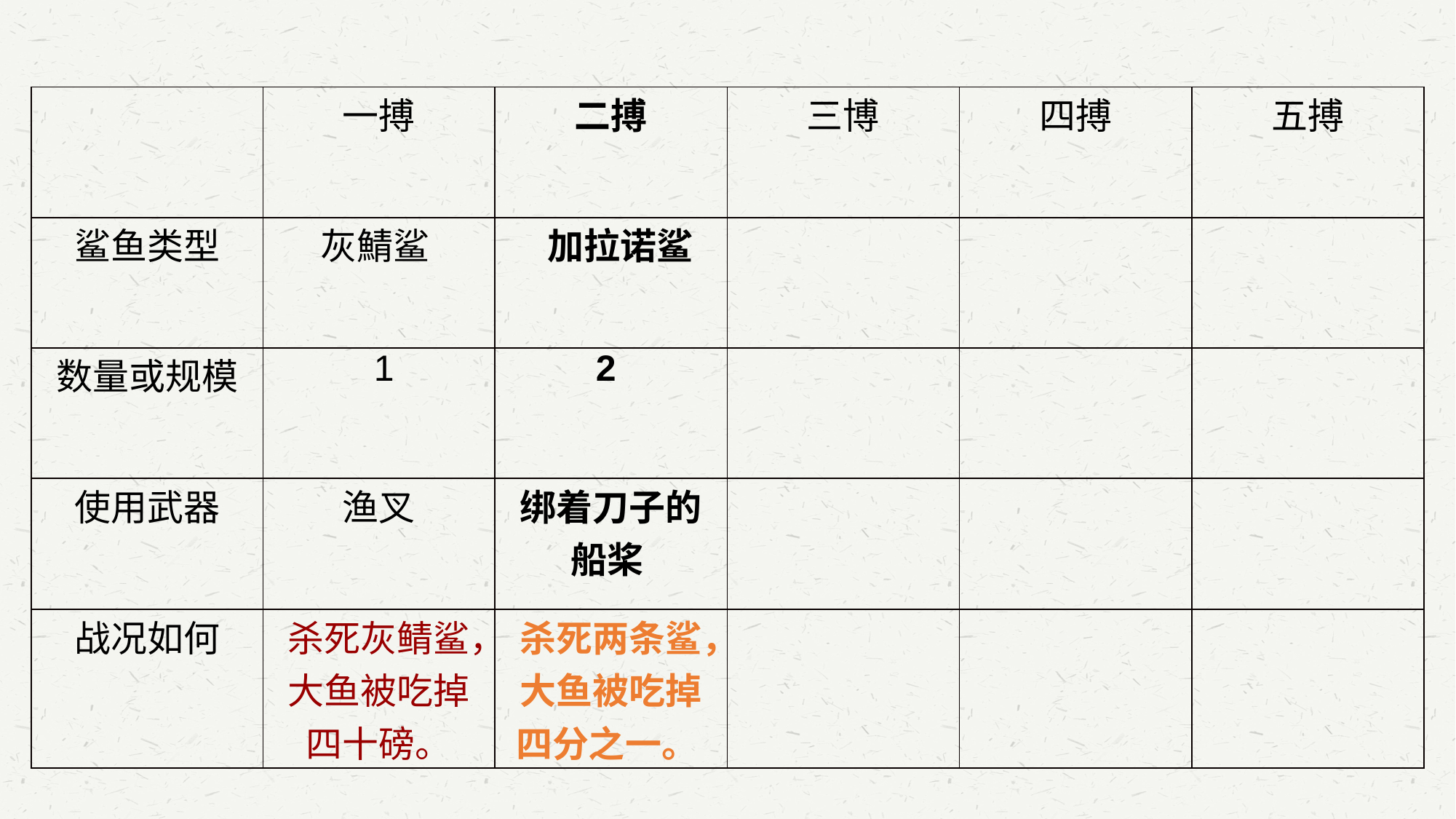

|  | 一搏 | 二搏 | 三博 | 四搏 | 五搏 |
| --- | --- | --- | --- | --- | --- |
| 鲨鱼类型 | 灰鯖鲨 | 加拉诺鲨 |  |  |  |
| 数量或规模 | 1 | 2 |  |  |  |
| 使用武器 | 渔叉 | 绑着刀子的船桨 |  |  |  |
| 战况如何 | 杀死灰鲭鲨，大鱼被吃掉四十磅。 | 杀死两条鲨，大鱼被吃掉四分之一。 |  |  |  |